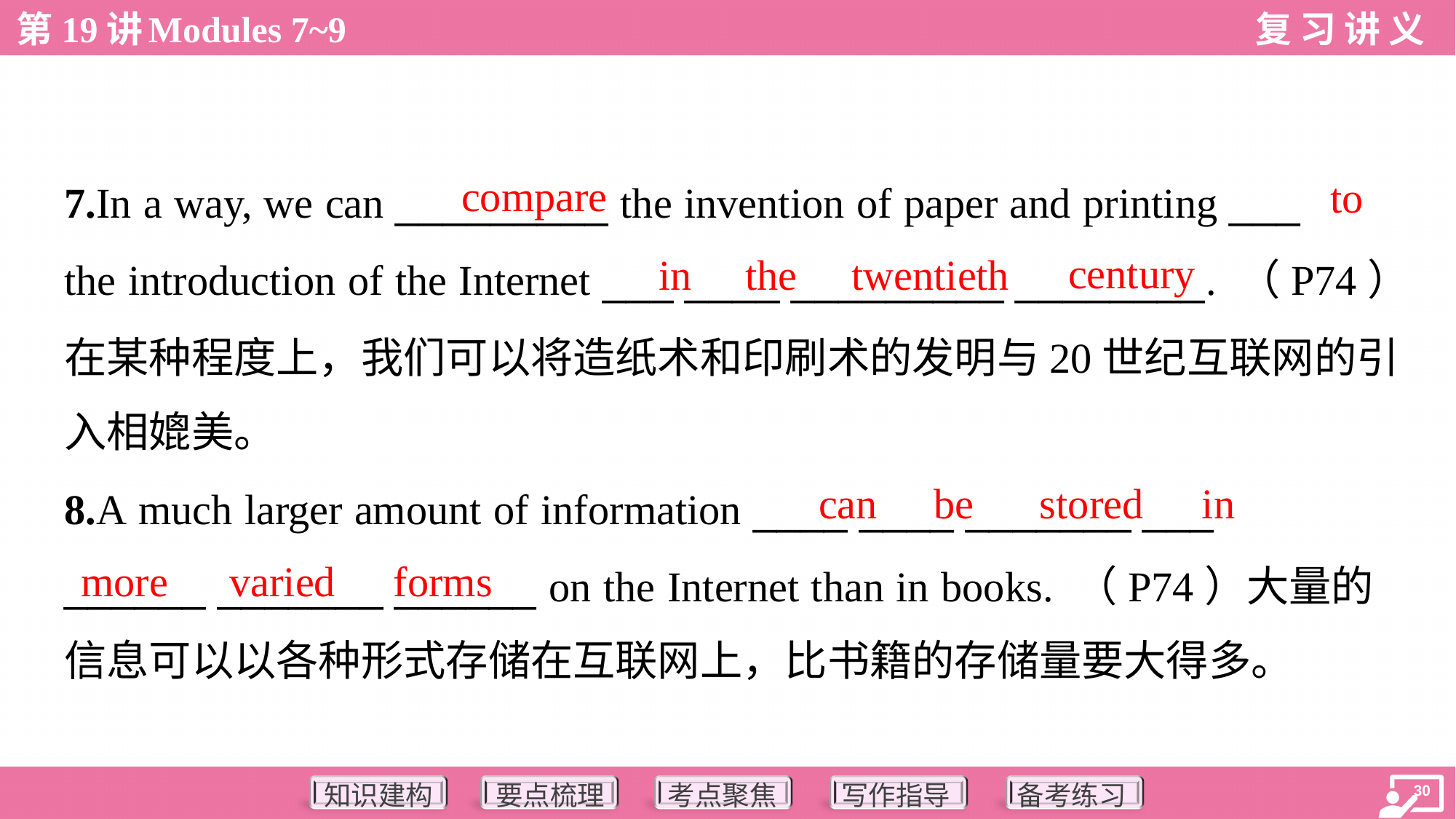

compare
to
7.In a way, we can _________ the invention of paper and printing ___
the introduction of the Internet ___ ____ _________ ________. （P74）
在某种程度上，我们可以将造纸术和印刷术的发明与20世纪互联网的引
入相媲美。
century
in
the
twentieth
can
be
stored
in
8.A much larger amount of information ____ ____ _______ ___
______ _______ ______ on the Internet than in books. （P74）大量的
信息可以以各种形式存储在互联网上，比书籍的存储量要大得多。
more
varied
forms